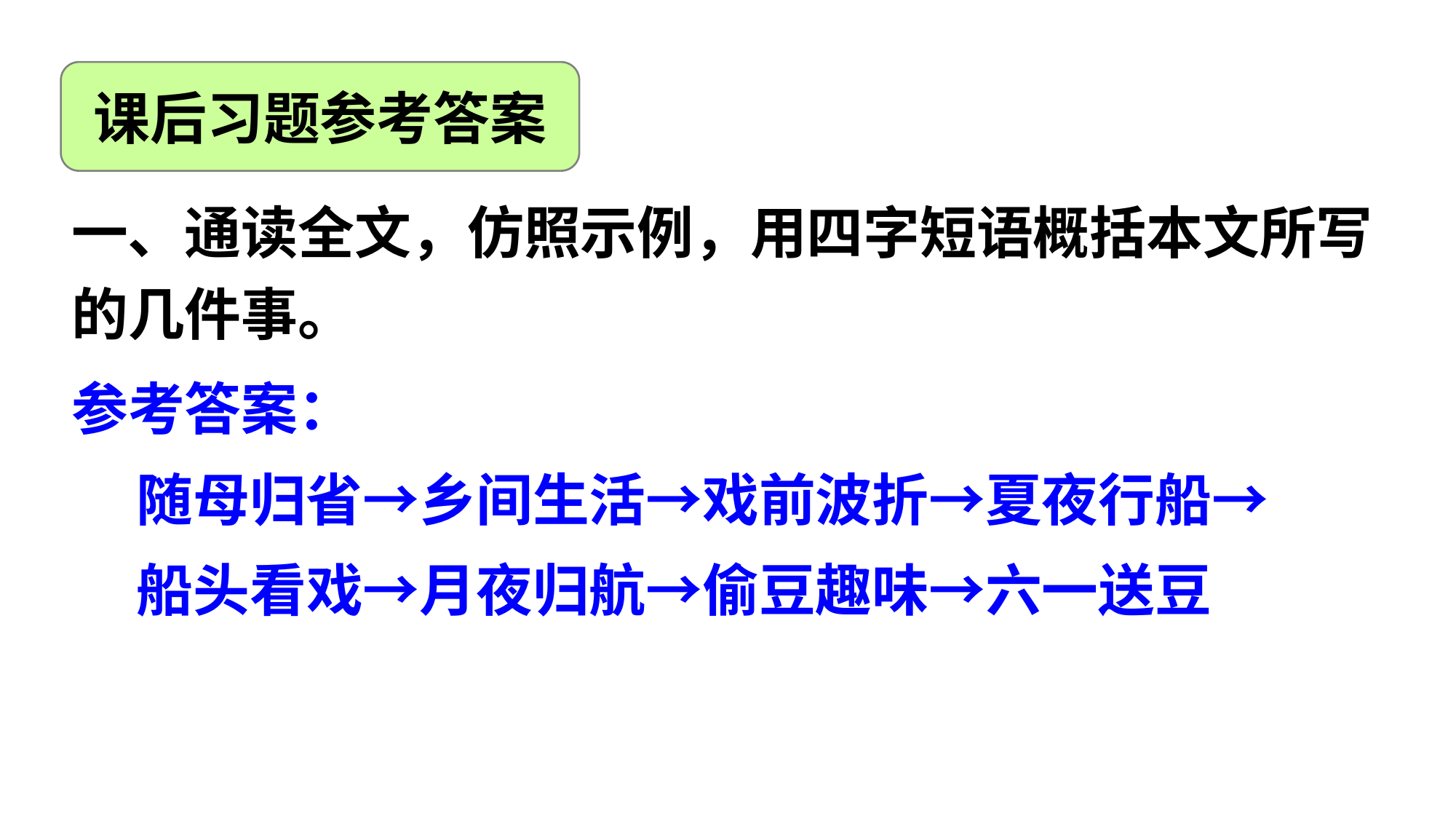

课后习题参考答案
一、通读全文，仿照示例，用四字短语概括本文所写的几件事。
参考答案：
    随母归省→乡间生活→戏前波折→夏夜行船→
    船头看戏→月夜归航→偷豆趣味→六一送豆